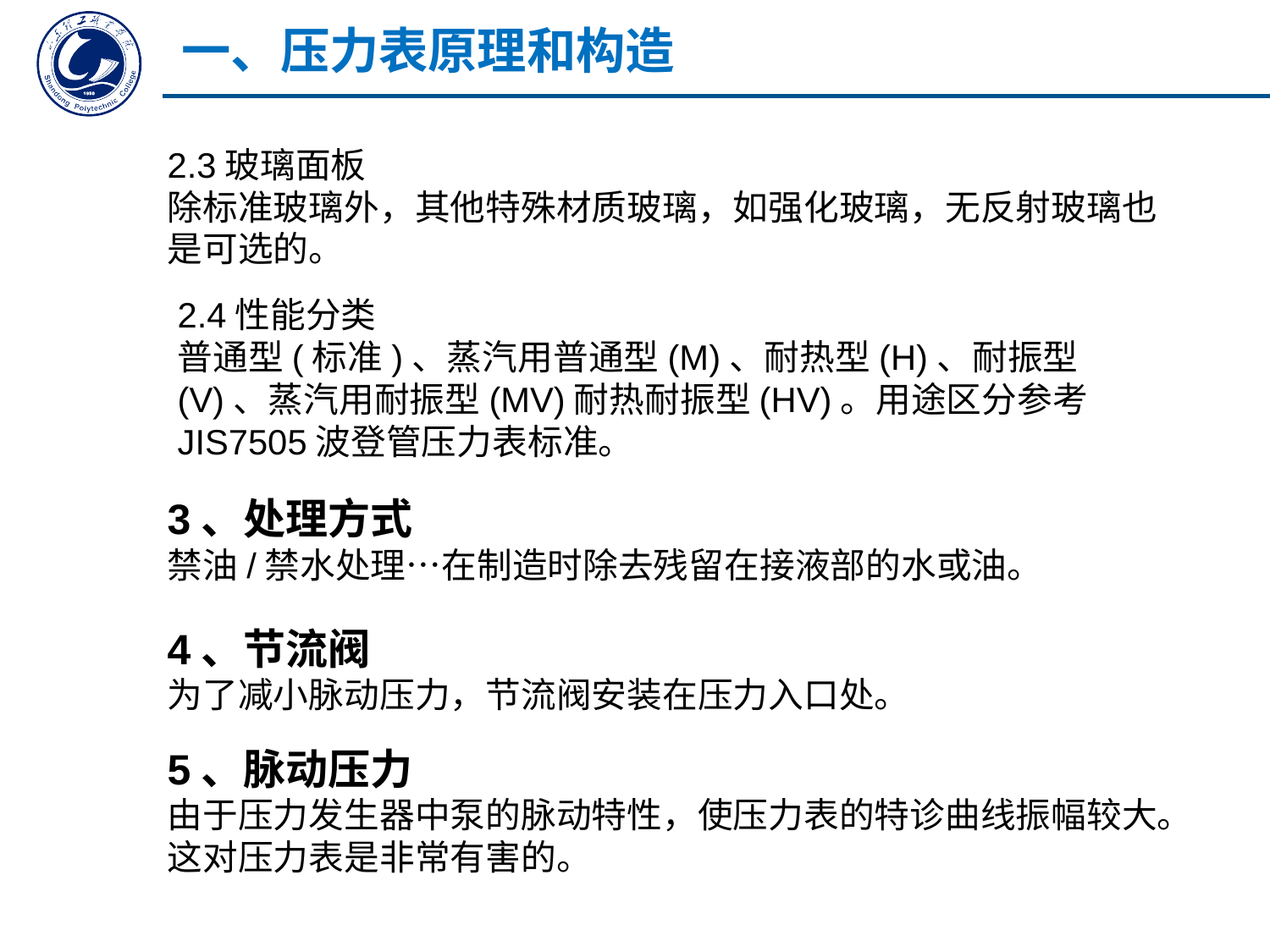

一、压力表原理和构造
2.3玻璃面板
除标准玻璃外，其他特殊材质玻璃，如强化玻璃，无反射玻璃也是可选的。

2.4性能分类
普通型(标准)、蒸汽用普通型(M)、耐热型(H)、耐振型(V)、蒸汽用耐振型(MV)耐热耐振型(HV)。用途区分参考JIS7505波登管压力表标准。
3、处理方式
禁油/禁水处理…在制造时除去残留在接液部的水或油。
4、节流阀
为了减小脉动压力，节流阀安装在压力入口处。
5、脉动压力
由于压力发生器中泵的脉动特性，使压力表的特诊曲线振幅较大。这对压力表是非常有害的。